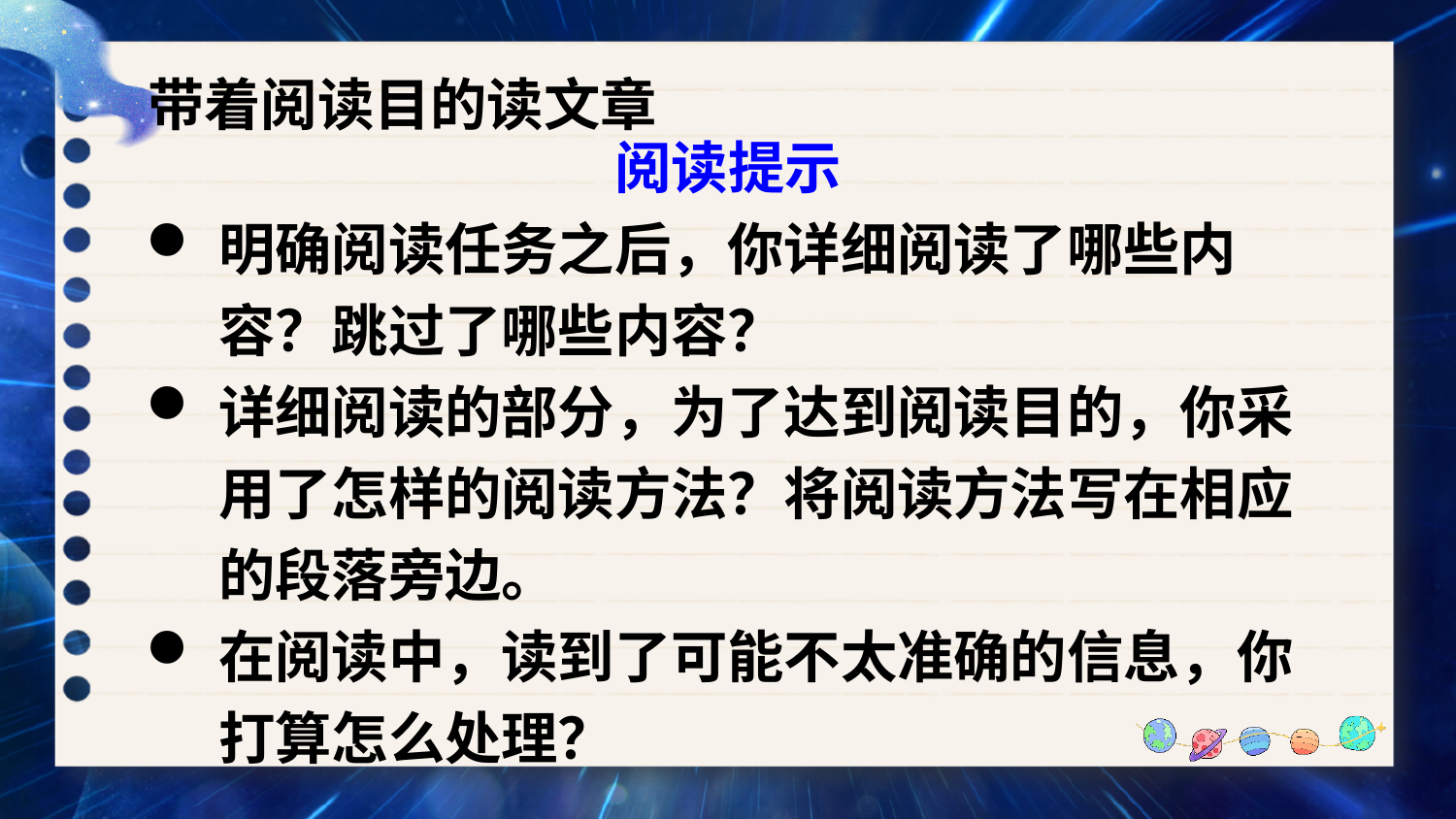

带着阅读目的读文章
阅读提示
明确阅读任务之后，你详细阅读了哪些内容？跳过了哪些内容？
详细阅读的部分，为了达到阅读目的，你采用了怎样的阅读方法？将阅读方法写在相应的段落旁边。
在阅读中，读到了可能不太准确的信息，你打算怎么处理？